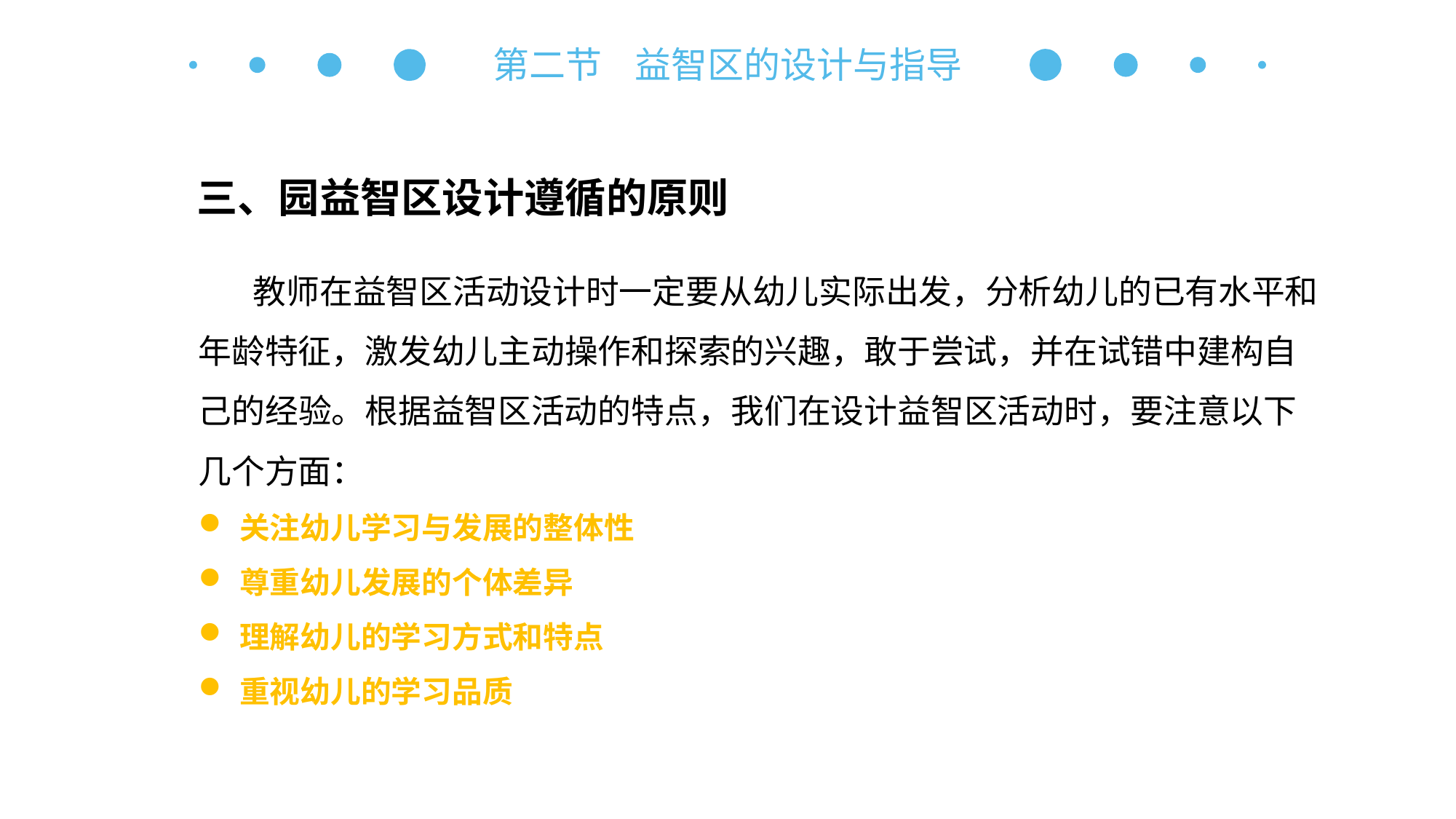

第二节    益智区的设计与指导

三、园益智区设计遵循的原则
教师在益智区活动设计时一定要从幼儿实际出发，分析幼儿的已有水平和年龄特征，激发幼儿主动操作和探索的兴趣，敢于尝试，并在试错中建构自己的经验。根据益智区活动的特点，我们在设计益智区活动时，要注意以下几个方面：
关注幼儿学习与发展的整体性
尊重幼儿发展的个体差异
理解幼儿的学习方式和特点
重视幼儿的学习品质